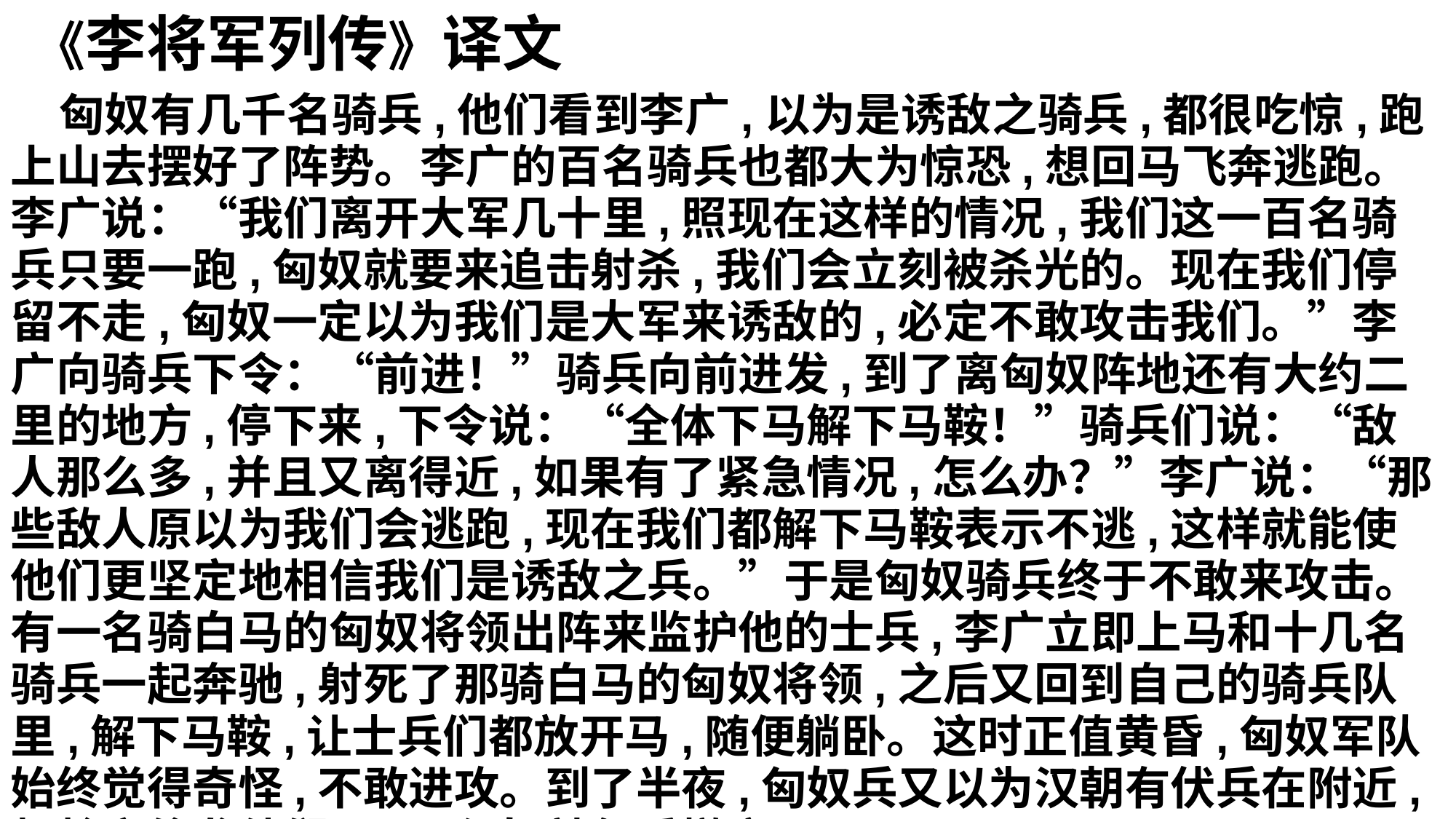

《李将军列传》译文
    匈奴有几千名骑兵,他们看到李广,以为是诱敌之骑兵,都很吃惊,跑上山去摆好了阵势。李广的百名骑兵也都大为惊恐,想回马飞奔逃跑。李广说：“我们离开大军几十里,照现在这样的情况,我们这一百名骑兵只要一跑,匈奴就要来追击射杀,我们会立刻被杀光的。现在我们停留不走,匈奴一定以为我们是大军来诱敌的,必定不敢攻击我们。”李广向骑兵下令：“前进！”骑兵向前进发,到了离匈奴阵地还有大约二里的地方,停下来,下令说：“全体下马解下马鞍！”骑兵们说：“敌人那么多,并且又离得近,如果有了紧急情况,怎么办？”李广说：“那些敌人原以为我们会逃跑,现在我们都解下马鞍表示不逃,这样就能使他们更坚定地相信我们是诱敌之兵。”于是匈奴骑兵终于不敢来攻击。有一名骑白马的匈奴将领出阵来监护他的士兵,李广立即上马和十几名骑兵一起奔驰,射死了那骑白马的匈奴将领,之后又回到自己的骑兵队里,解下马鞍,让士兵们都放开马,随便躺卧。这时正值黄昏,匈奴军队始终觉得奇怪,不敢进攻。到了半夜,匈奴兵又以为汉朝有伏兵在附近,想趁夜偷袭他们,因而匈奴就领兵撤离了。